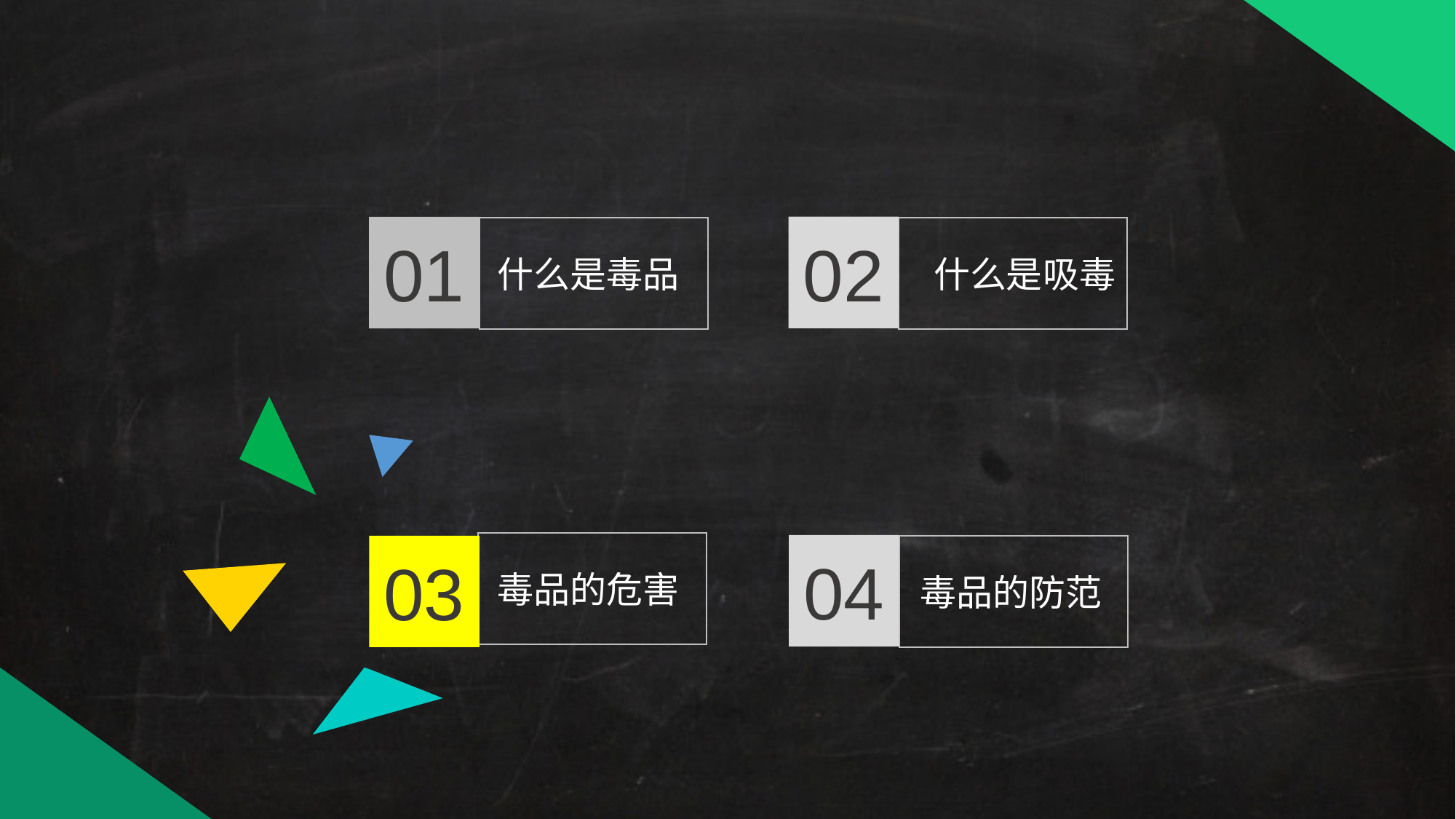

02

什么是吸毒
01

什么是毒品

03
毒品的危害
04

毒品的防范